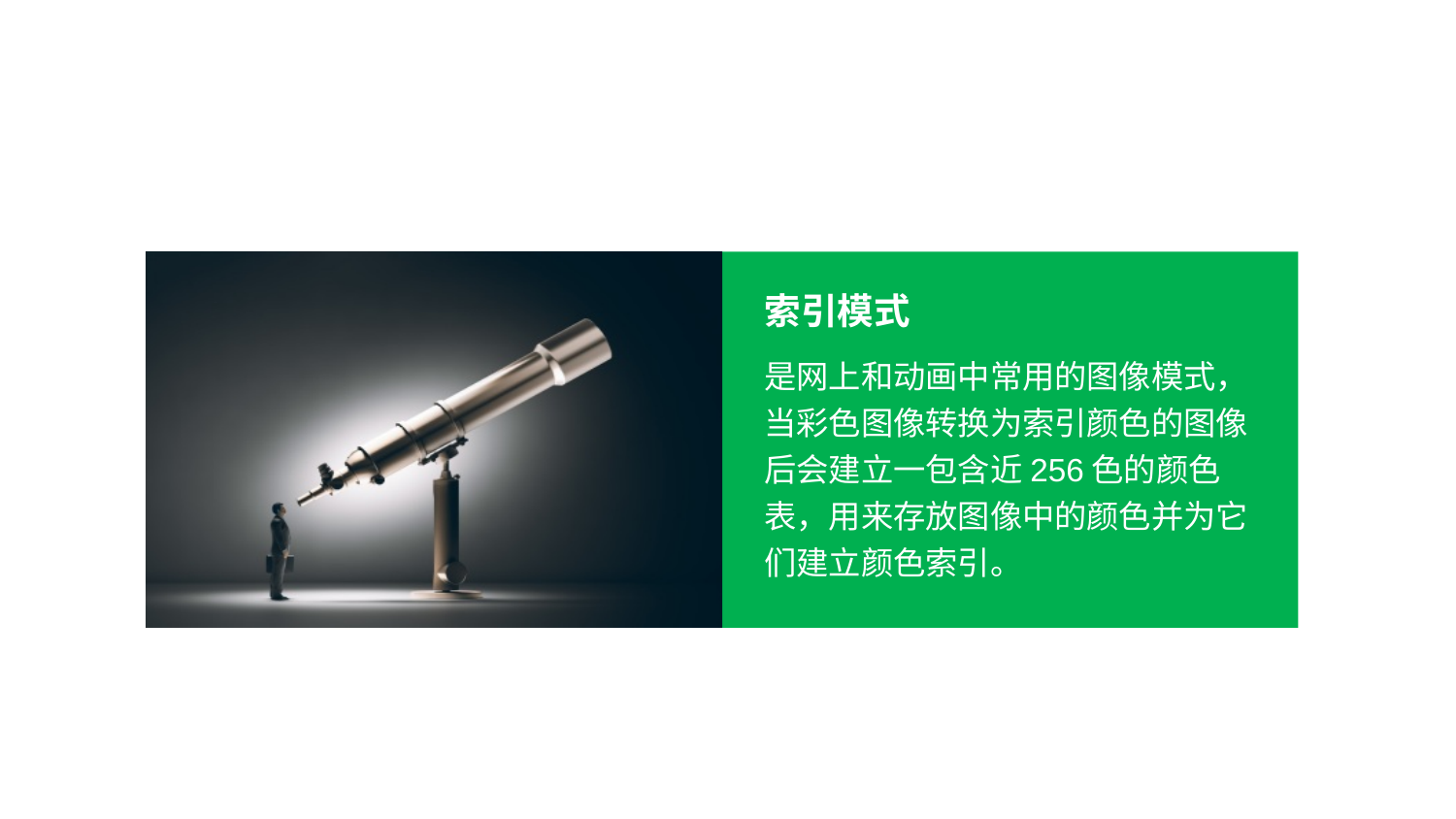

01

索引模式
是网上和动画中常用的图像模式，当彩色图像转换为索引颜色的图像后会建立一包含近256色的颜色表，用来存放图像中的颜色并为它们建立颜色索引。